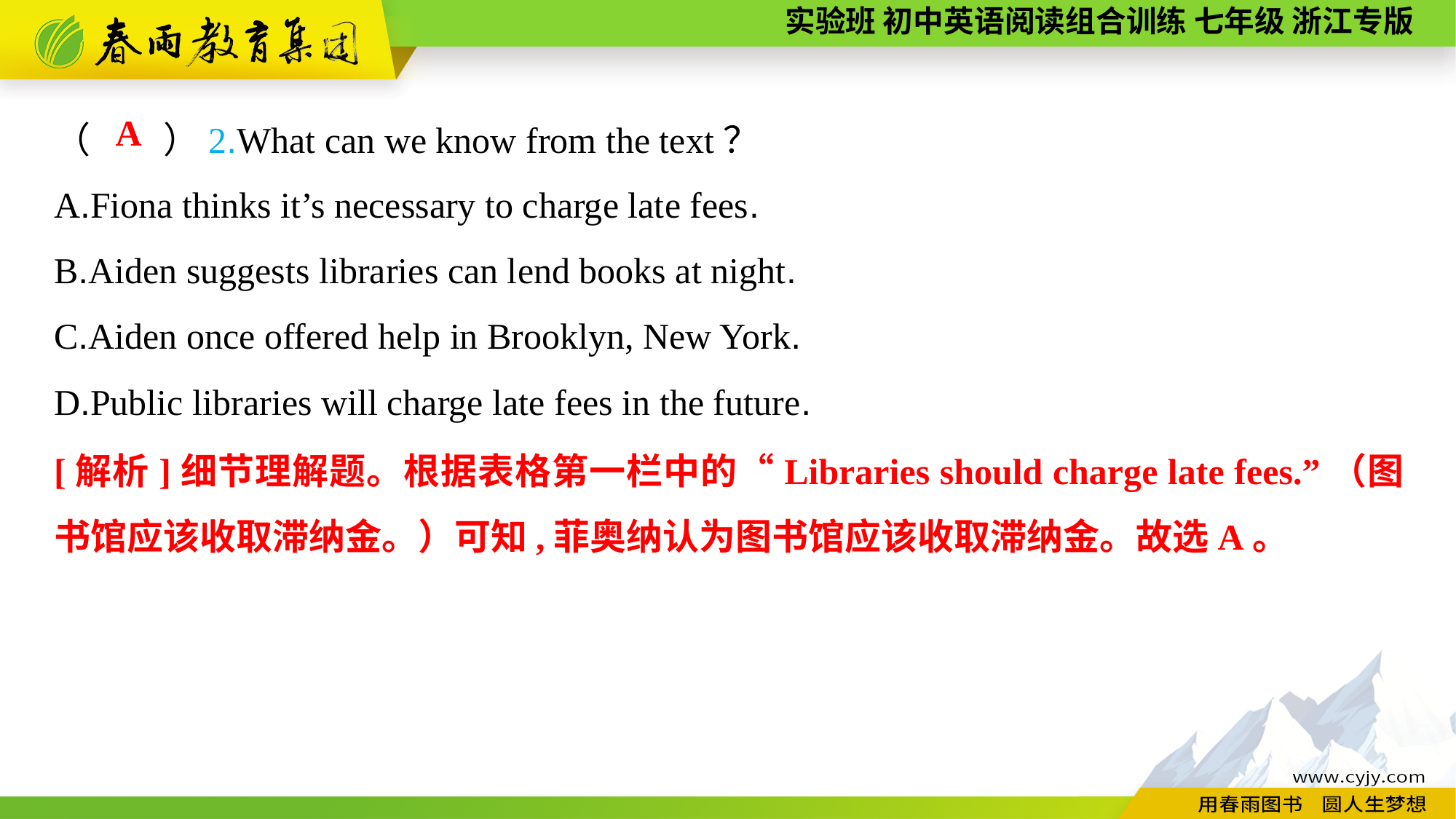

（　　）2.What can we know from the text？
A.Fiona thinks it’s necessary to charge late fees.
B.Aiden suggests libraries can lend books at night.
C.Aiden once offered help in Brooklyn, New York.
D.Public libraries will charge late fees in the future.
A
[解析]细节理解题。根据表格第一栏中的“Libraries should charge late fees.”（图书馆应该收取滞纳金。）可知,菲奥纳认为图书馆应该收取滞纳金。故选A。